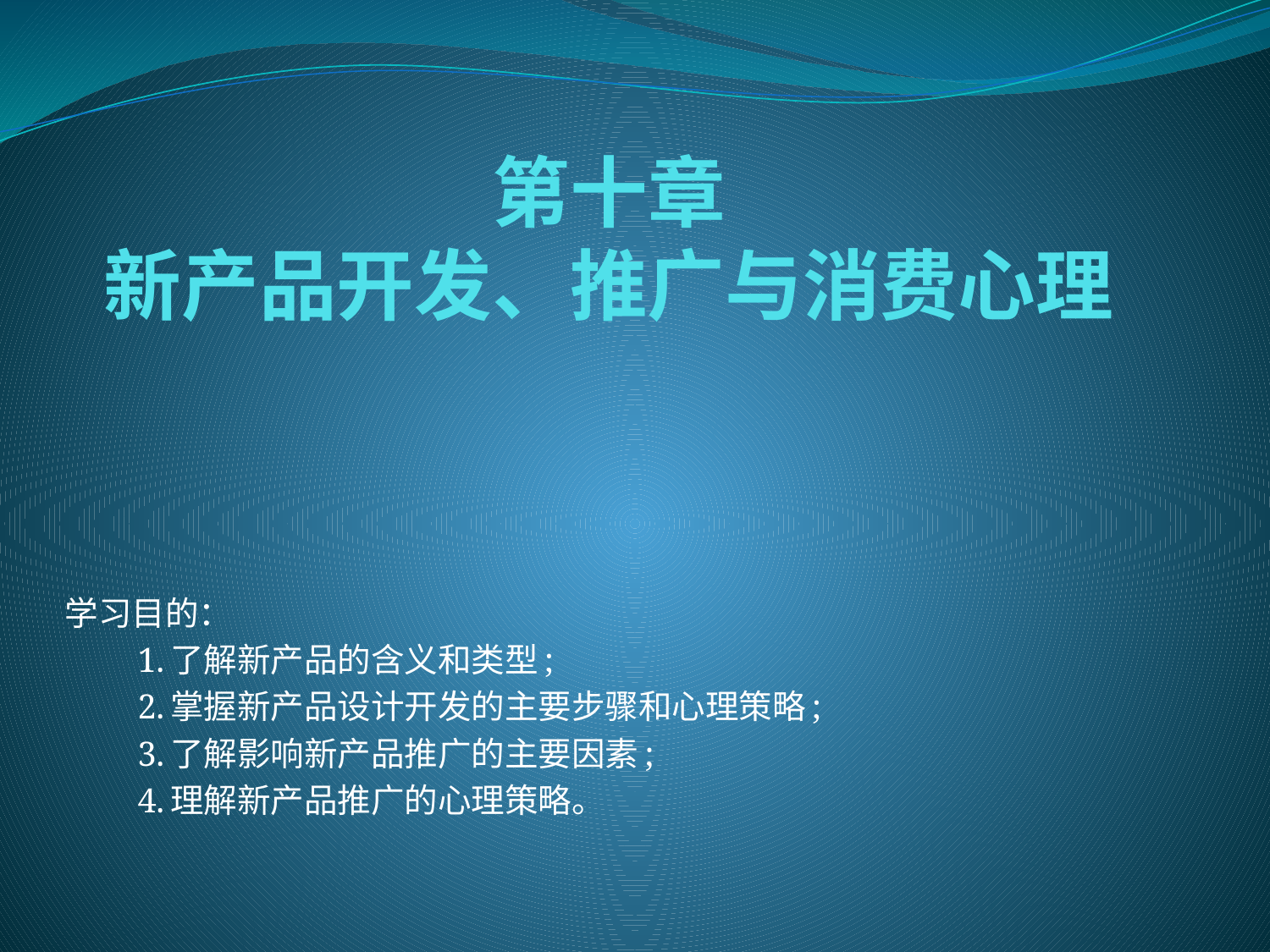

# 第十章 新产品开发、推广与消费心理
学习目的：
　　1.了解新产品的含义和类型;
　　2.掌握新产品设计开发的主要步骤和心理策略;
　　3.了解影响新产品推广的主要因素;
　　4.理解新产品推广的心理策略。